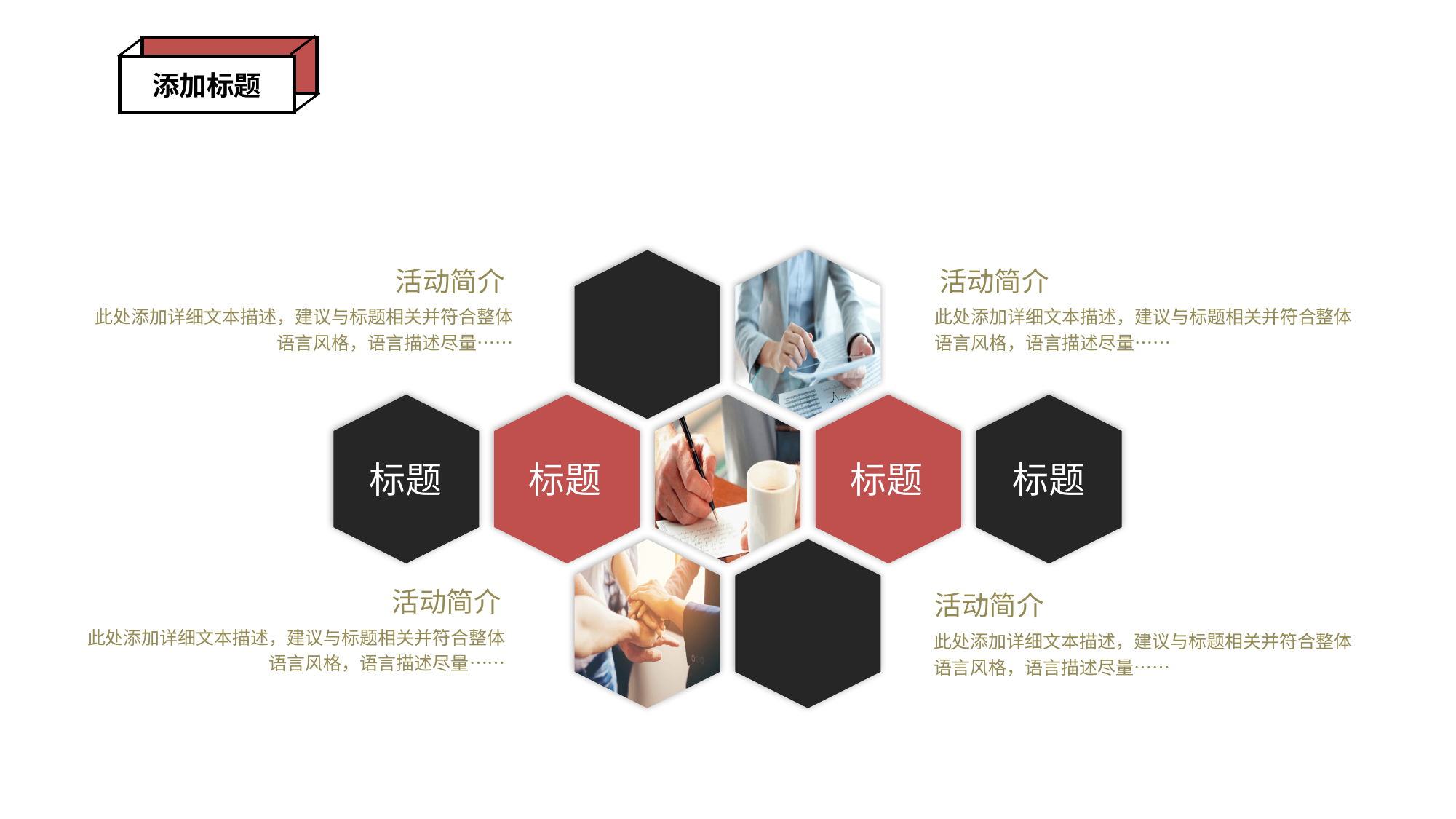

添加标题

活动简介
此处添加详细文本描述，建议与标题相关并符合整体语言风格，语言描述尽量……
活动简介
此处添加详细文本描述，建议与标题相关并符合整体语言风格，语言描述尽量……

标题

标题

标题

标题

活动简介
此处添加详细文本描述，建议与标题相关并符合整体语言风格，语言描述尽量……
活动简介
此处添加详细文本描述，建议与标题相关并符合整体语言风格，语言描述尽量……